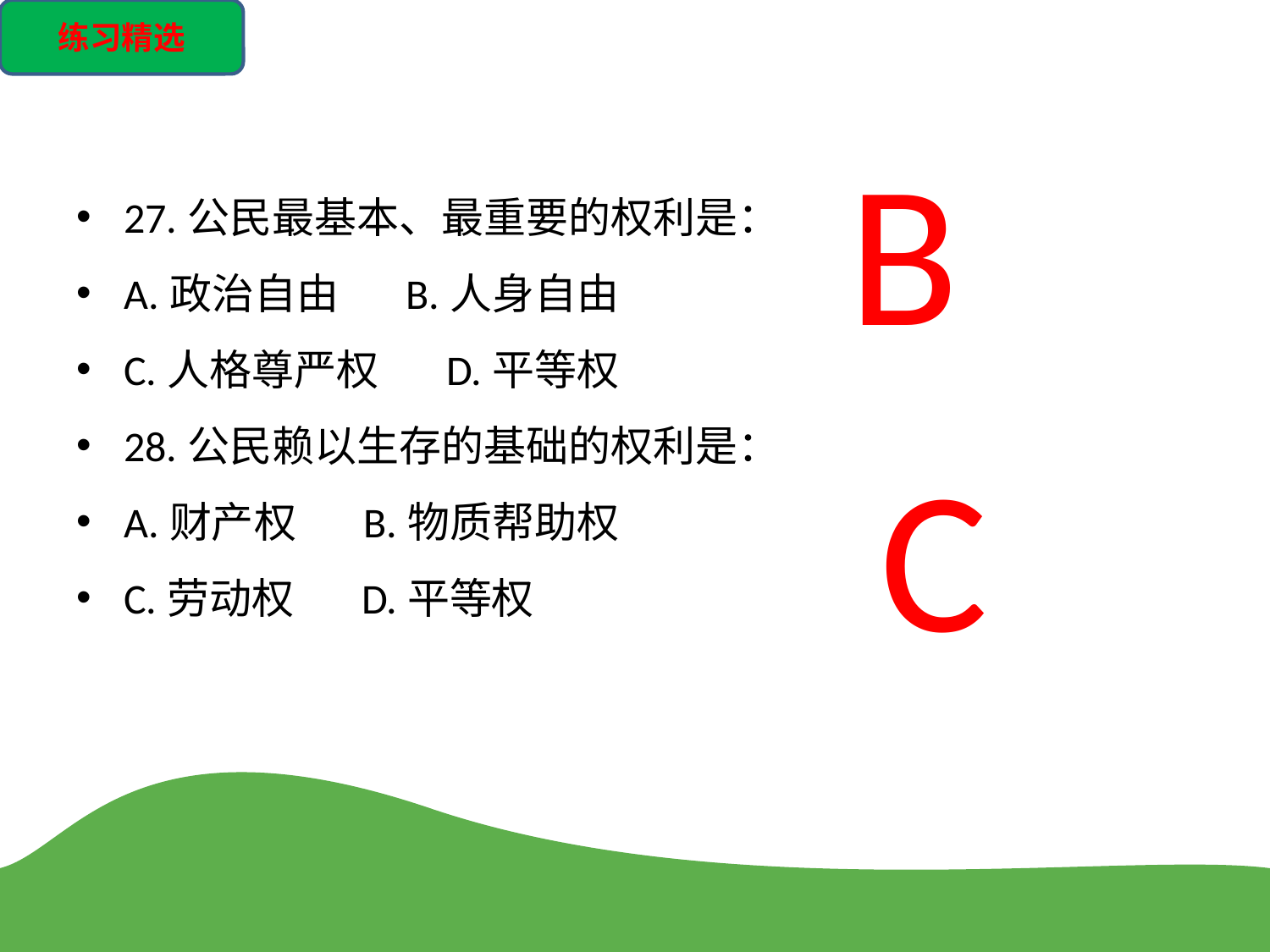

练习精选
B
27.公民最基本、最重要的权利是：
A.政治自由      B.人身自由
C.人格尊严权      D.平等权
28.公民赖以生存的基础的权利是：
A.财产权      B.物质帮助权
C.劳动权      D.平等权

C